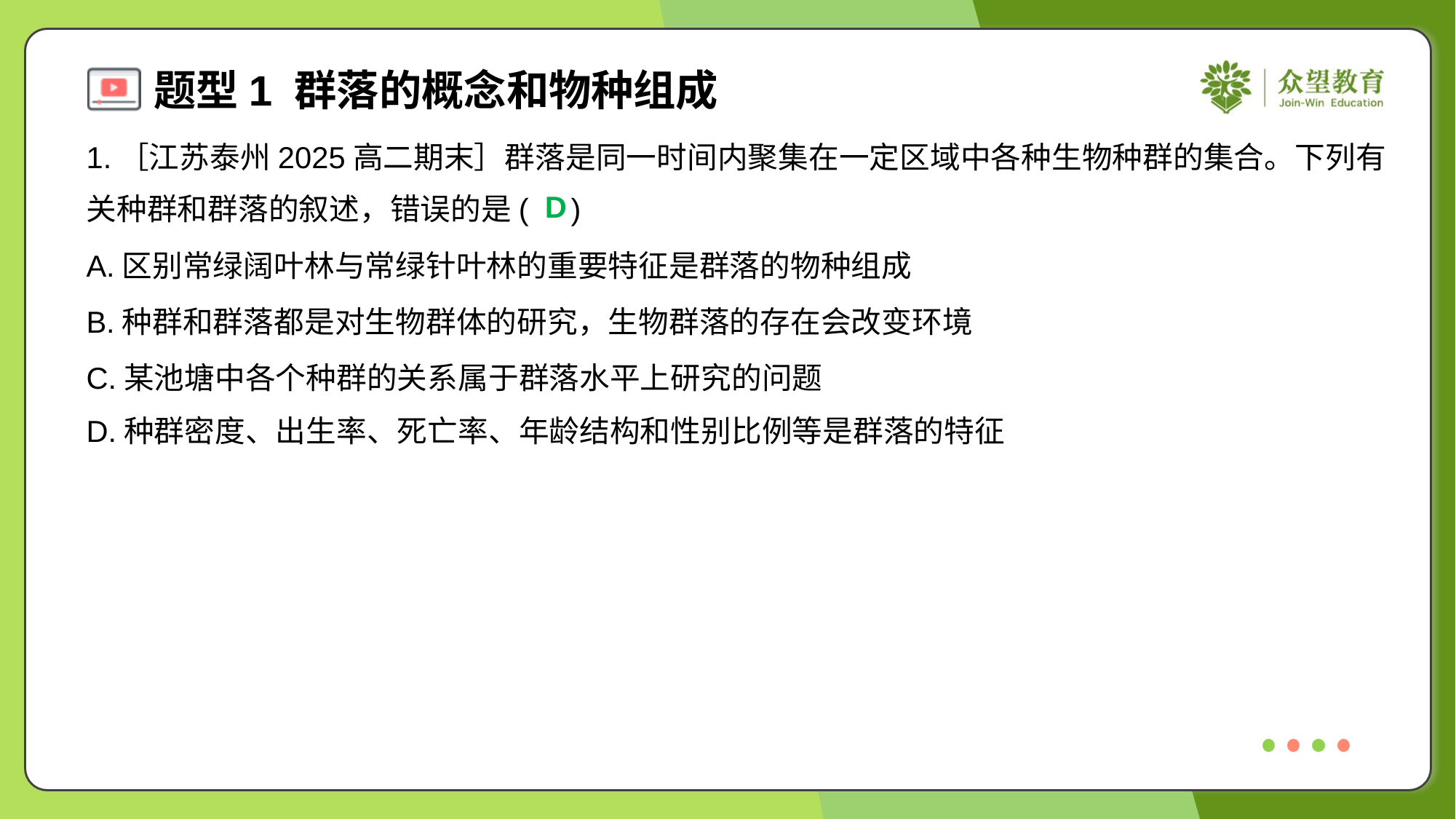

1.［江苏泰州2025高二期末］群落是同一时间内聚集在一定区域中各种生物种群的集合。下列有
关种群和群落的叙述，错误的是(     )
D
A.区别常绿阔叶林与常绿针叶林的重要特征是群落的物种组成
B.种群和群落都是对生物群体的研究，生物群落的存在会改变环境
C.某池塘中各个种群的关系属于群落水平上研究的问题
D.种群密度、出生率、死亡率、年龄结构和性别比例等是群落的特征